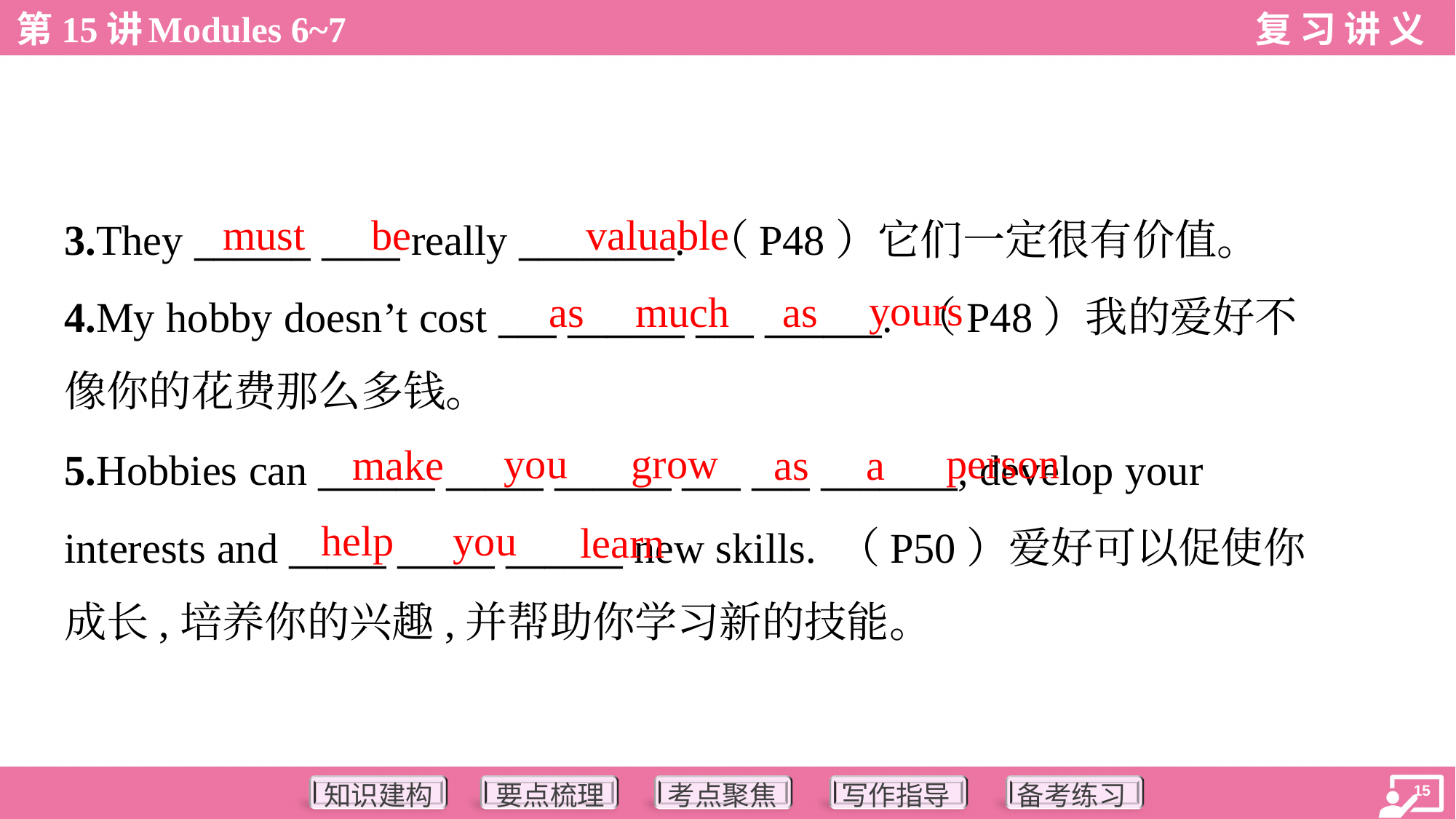

must
be
valuable
3.They ______ ____ really ________. （P48）它们一定很有价值。
4.My hobby doesn’t cost ___ ______ ___ ______. （P48）我的爱好不
像你的花费那么多钱。
yours
as
much
as
you
grow
person
make
as
a
5.Hobbies can ______ _____ ______ ___ ___ _______, develop your
interests and _____ _____ ______ new skills. （P50）爱好可以促使你
成长,培养你的兴趣,并帮助你学习新的技能。
help
you
learn